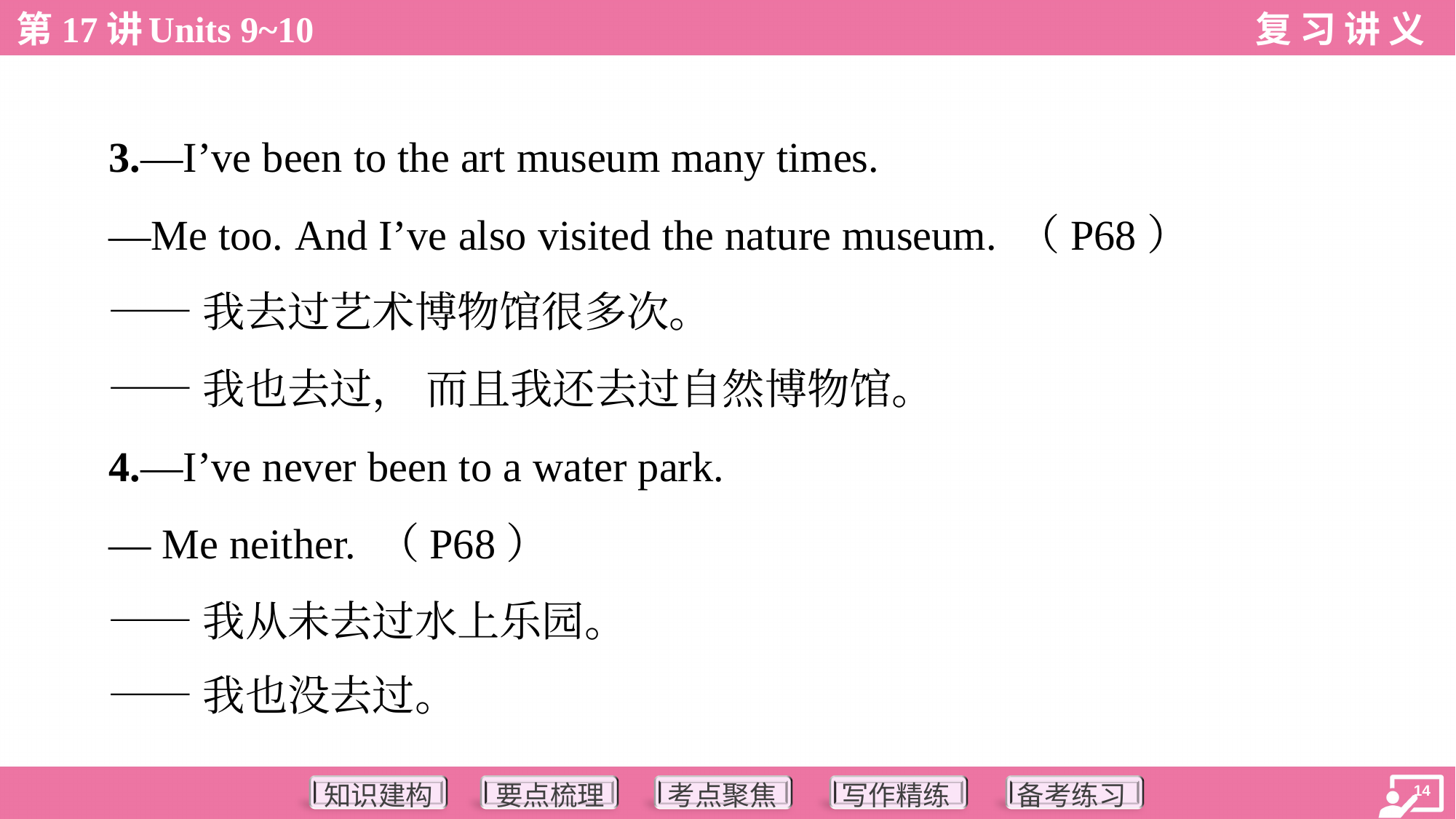

3.—I’ve been to the art museum many times.
    —Me too. And I’ve also visited the nature museum. （P68）
    ——我去过艺术博物馆很多次。
    ——我也去过， 而且我还去过自然博物馆。
    4.—I’ve never been to a water park.
    — Me neither. （P68）
    ——我从未去过水上乐园。
    ——我也没去过。